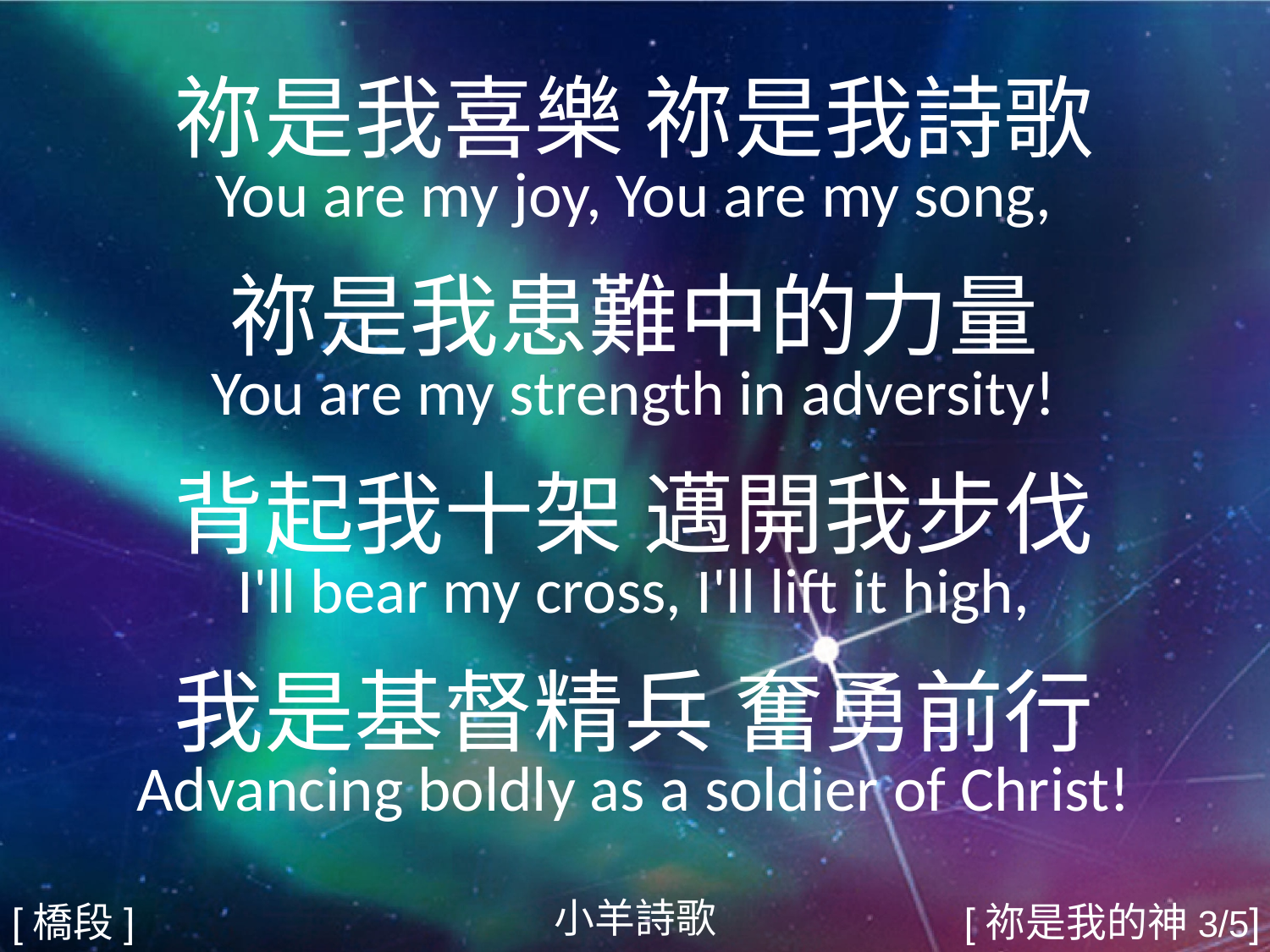

祢是我喜樂 祢是我詩歌
You are my joy, You are my song,

祢是我患難中的力量
You are my strength in adversity!

背起我十架 邁開我步伐
I'll bear my cross, I'll lift it high,

我是基督精兵 奮勇前行
Advancing boldly as a soldier of Christ!

#

小羊詩歌
[橋段]
[祢是我的神3/5]